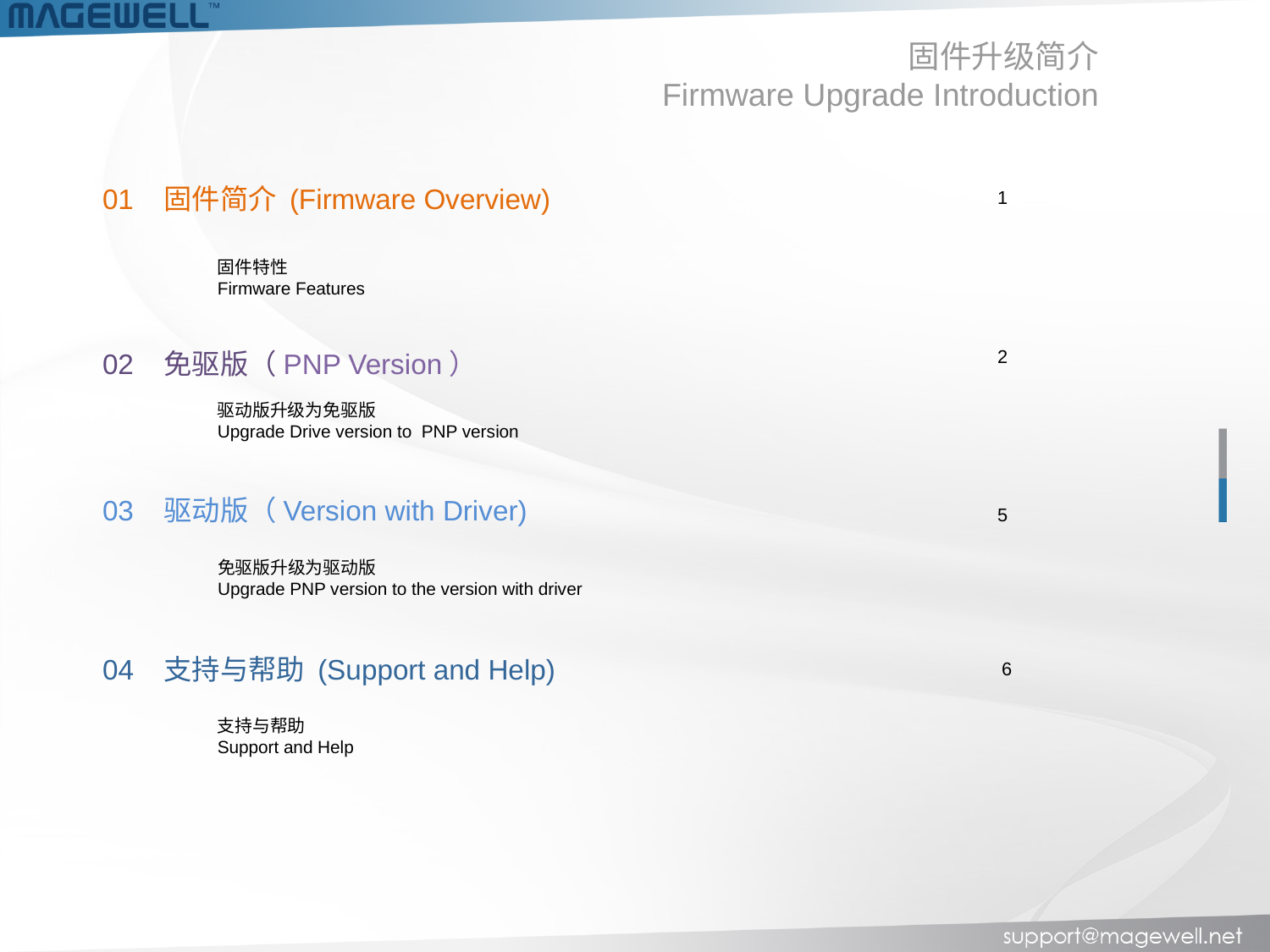

固件升级简介
Firmware Upgrade Introduction
01   固件简介 (Firmware Overview)
1
固件特性
Firmware Features
2
02   免驱版（PNP Version）
驱动版升级为免驱版
Upgrade Drive version to  PNP version
03   驱动版（Version with Driver)
5
免驱版升级为驱动版
Upgrade PNP version to the version with driver
04   支持与帮助 (Support and Help)
 6
支持与帮助
Support and Help